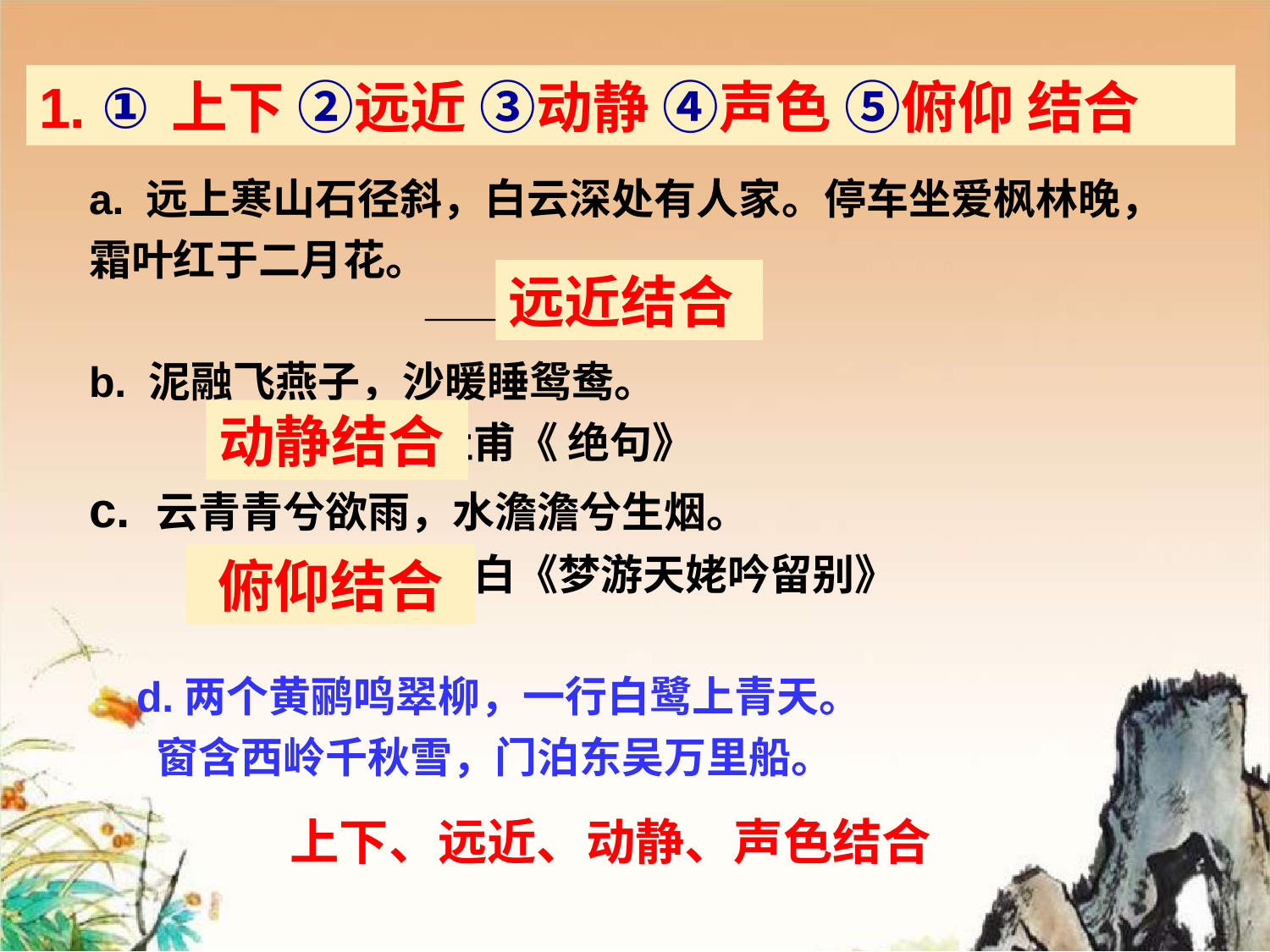

1. ①上下 ②远近 ③动静 ④声色 ⑤俯仰 结合
a. 远上寒山石径斜，白云深处有人家。停车坐爱枫林晚，
霜叶红于二月花。
                                   ——杜牧《山行》
b. 泥融飞燕子，沙暖睡鸳鸯。
                          ——杜甫《 绝句》
c. 云青青兮欲雨，水澹澹兮生烟。
                          ——李白《梦游天姥吟留别》

    d.两个黄鹂鸣翠柳，一行白鹭上青天。
      窗含西岭千秋雪，门泊东吴万里船。

远近结合
动静结合
俯仰结合
上下、远近、动静、声色结合